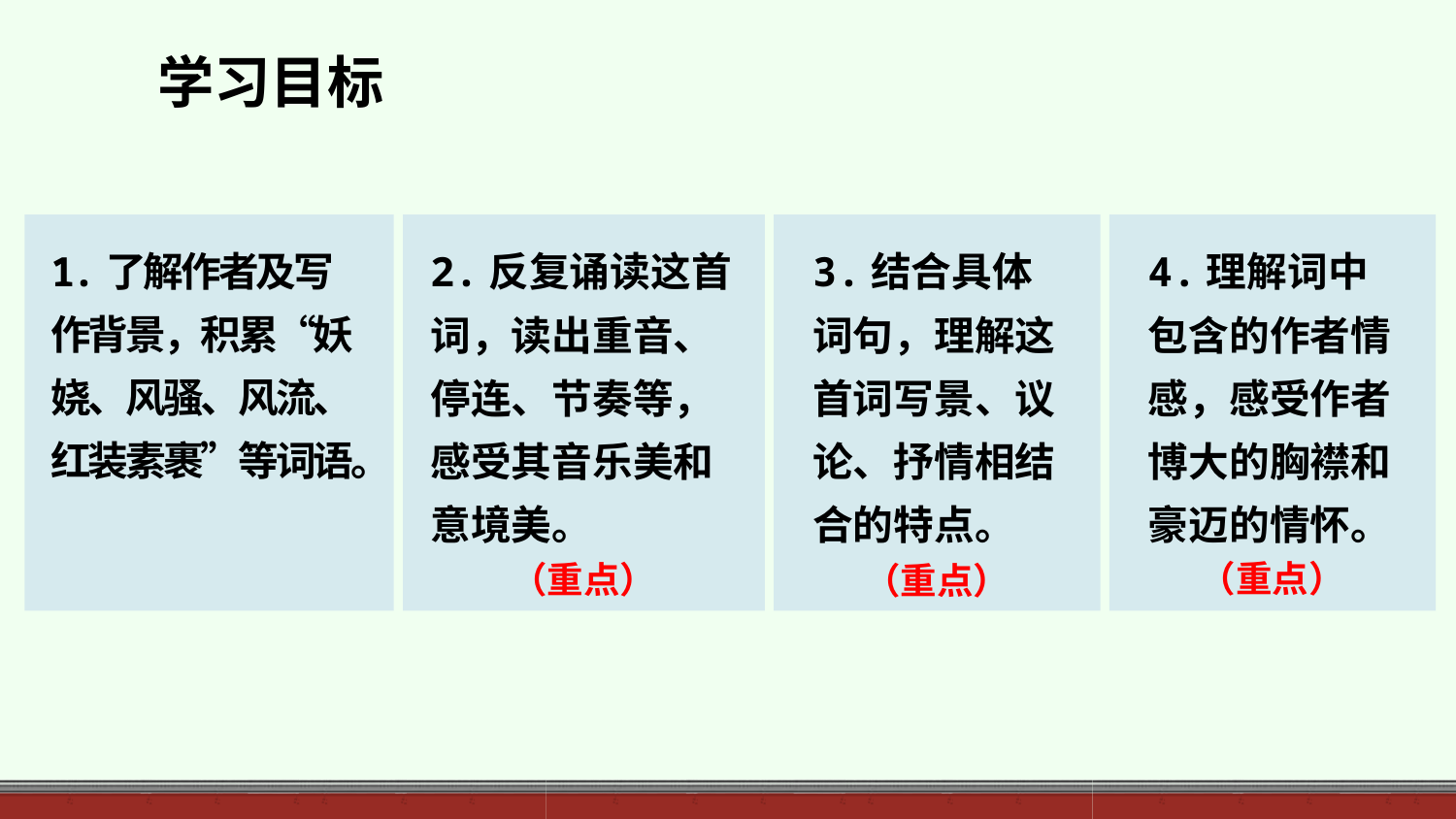

学习目标

1.了解作者及写作背景，积累“妖娆、风骚、风流、红装素裹”等词语。

2.反复诵读这首词，读出重音、停连、节奏等，感受其音乐美和意境美。
（重点）

3.结合具体词句，理解这首词写景、议论、抒情相结合的特点。
（重点）

4.理解词中包含的作者情感，感受作者博大的胸襟和豪迈的情怀。
（重点）